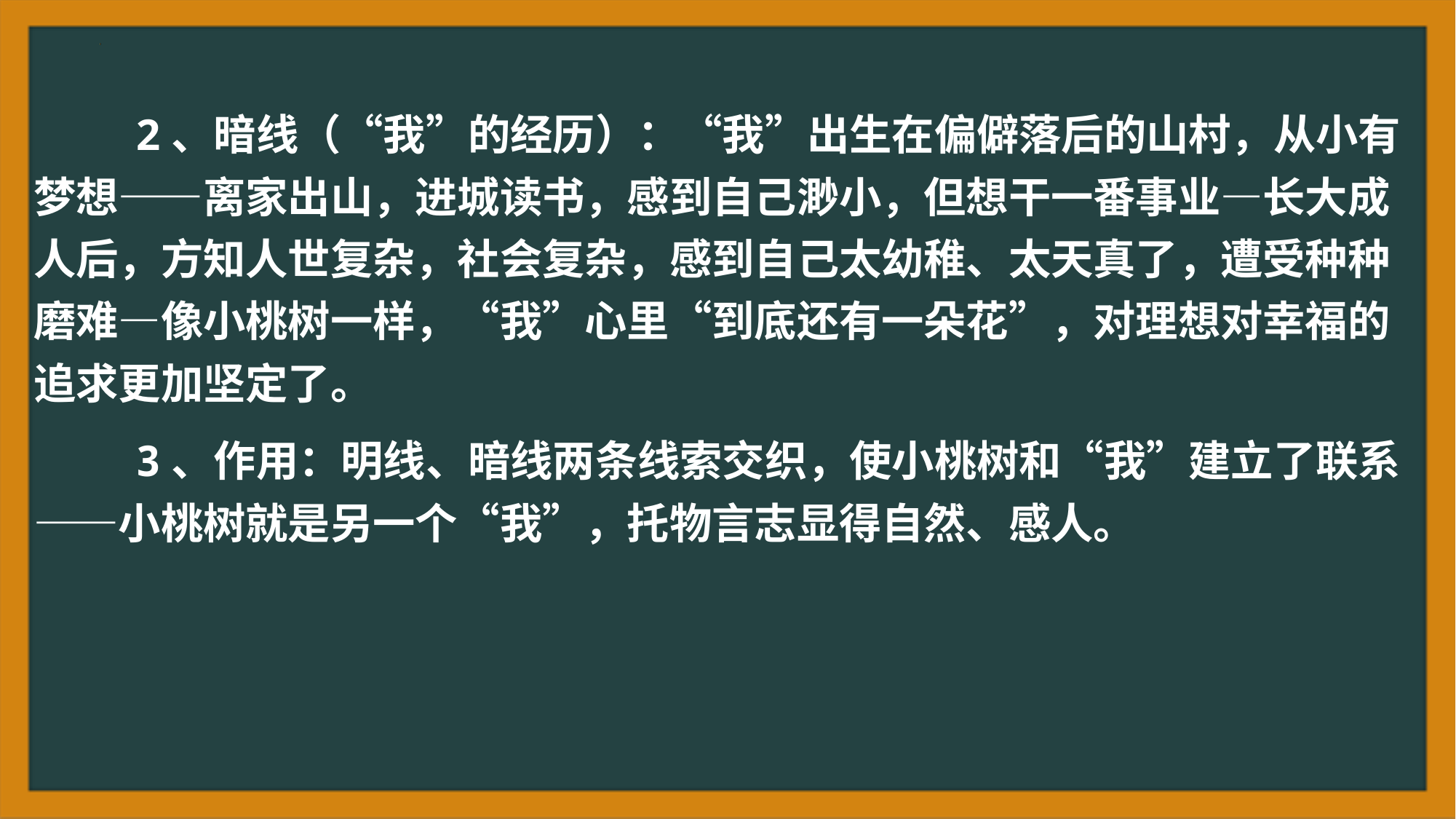

2、暗线（“我”的经历）：“我”出生在偏僻落后的山村，从小有梦想——离家出山，进城读书，感到自己渺小，但想干一番事业—长大成人后，方知人世复杂，社会复杂，感到自己太幼稚、太天真了，遭受种种磨难—像小桃树一样，“我”心里“到底还有一朵花”，对理想对幸福的追求更加坚定了。
    3、作用：明线、暗线两条线索交织，使小桃树和“我”建立了联系——小桃树就是另一个“我”，托物言志显得自然、感人。